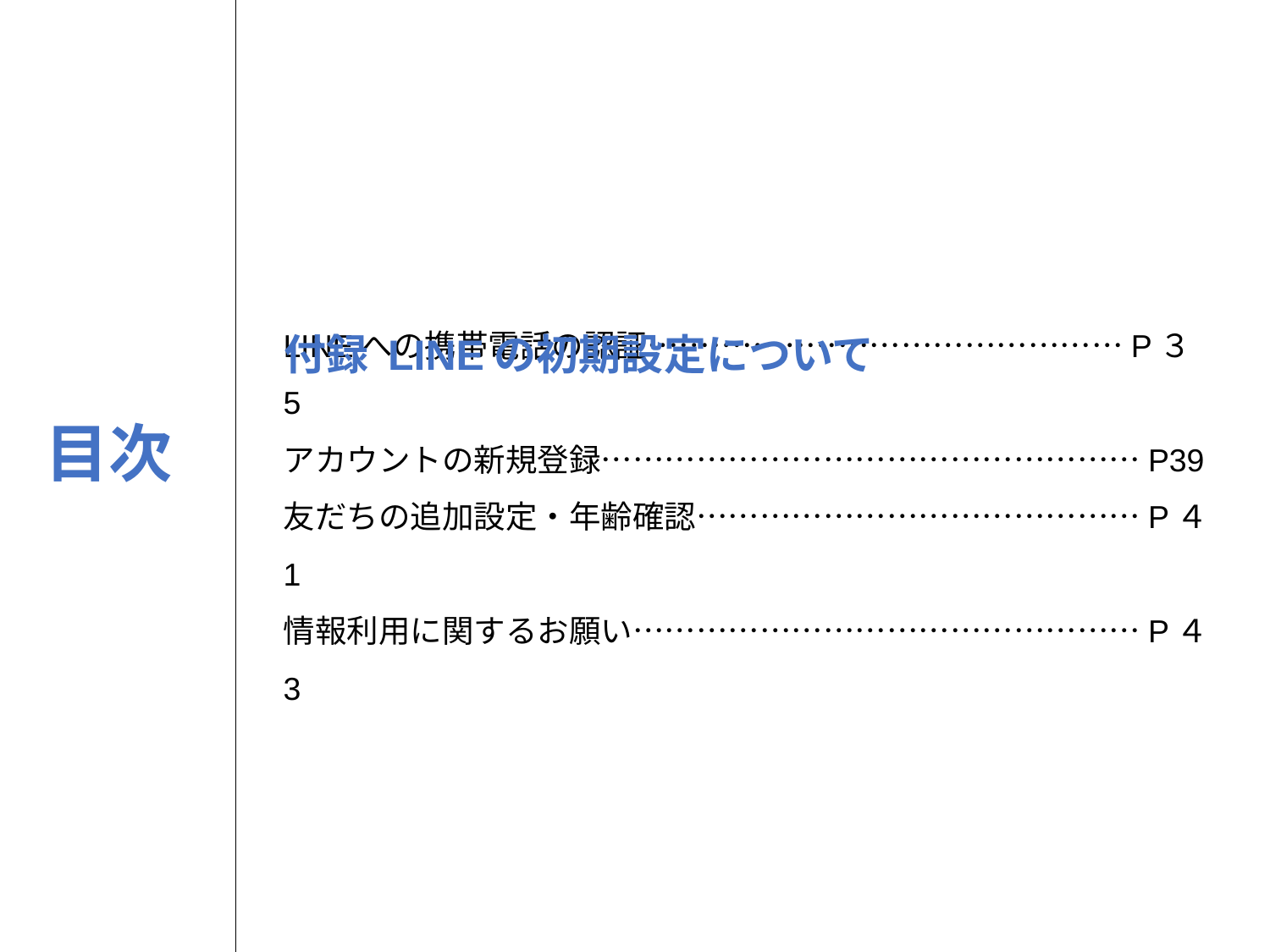

付録 LINEの初期設定について
LINEへの携帯電話の認証………………………………………P３5
アカウントの新規登録……………………………………………P39
友だちの追加設定・年齢確認……………………………………P４1
情報利用に関するお願い…………………………………………P４3
目次